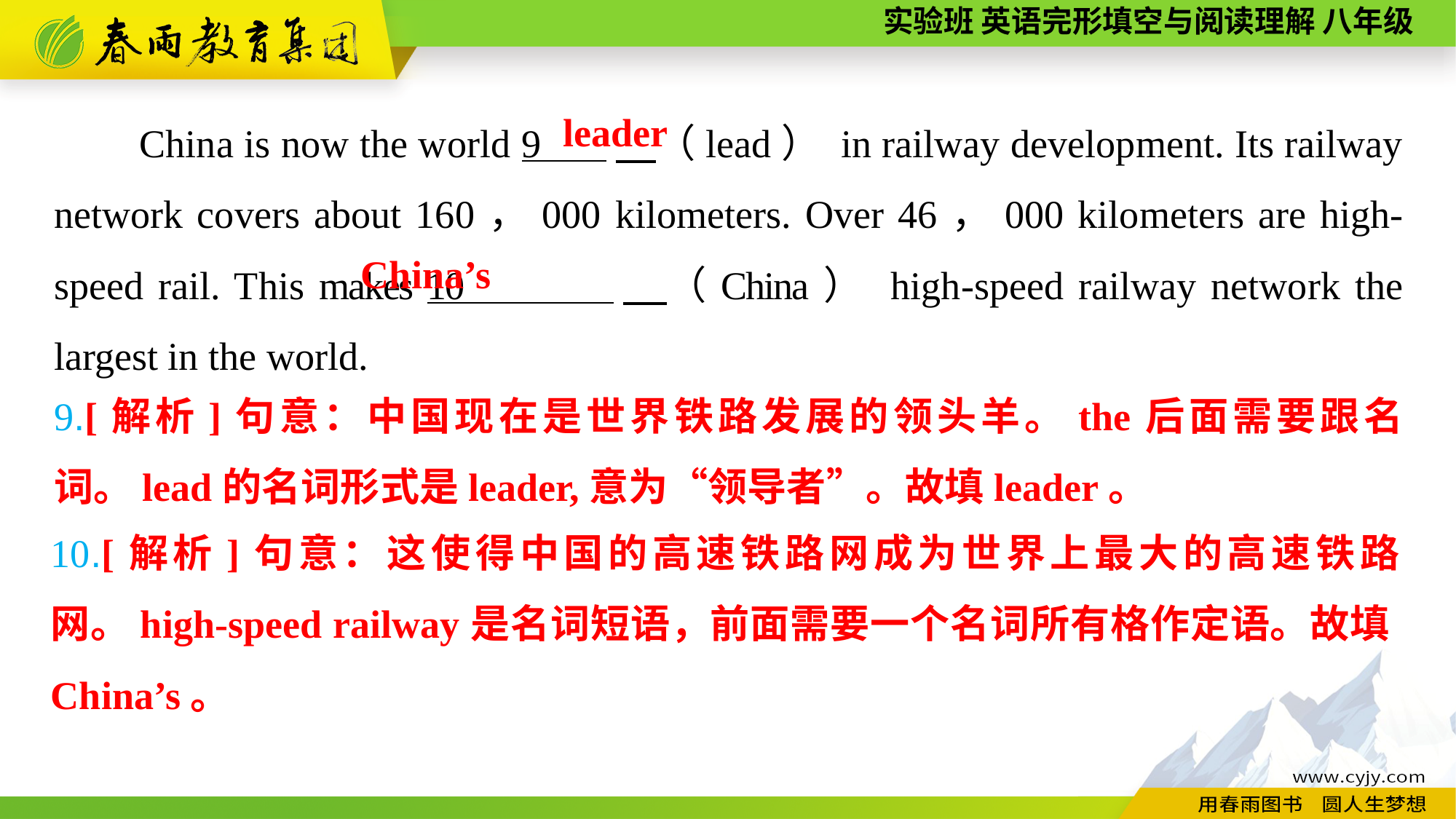

China is now the world 9      　（lead） in railway development. Its railway network covers about 160，000 kilometers. Over 46，000 kilometers are high-speed rail. This makes 10           　（China） high-speed railway network the largest in the world.
leader
China’s
9.[解析]句意：中国现在是世界铁路发展的领头羊。the后面需要跟名词。lead的名词形式是leader,意为“领导者”。故填leader。
10.[解析]句意：这使得中国的高速铁路网成为世界上最大的高速铁路网。high-speed railway是名词短语，前面需要一个名词所有格作定语。故填China’s。